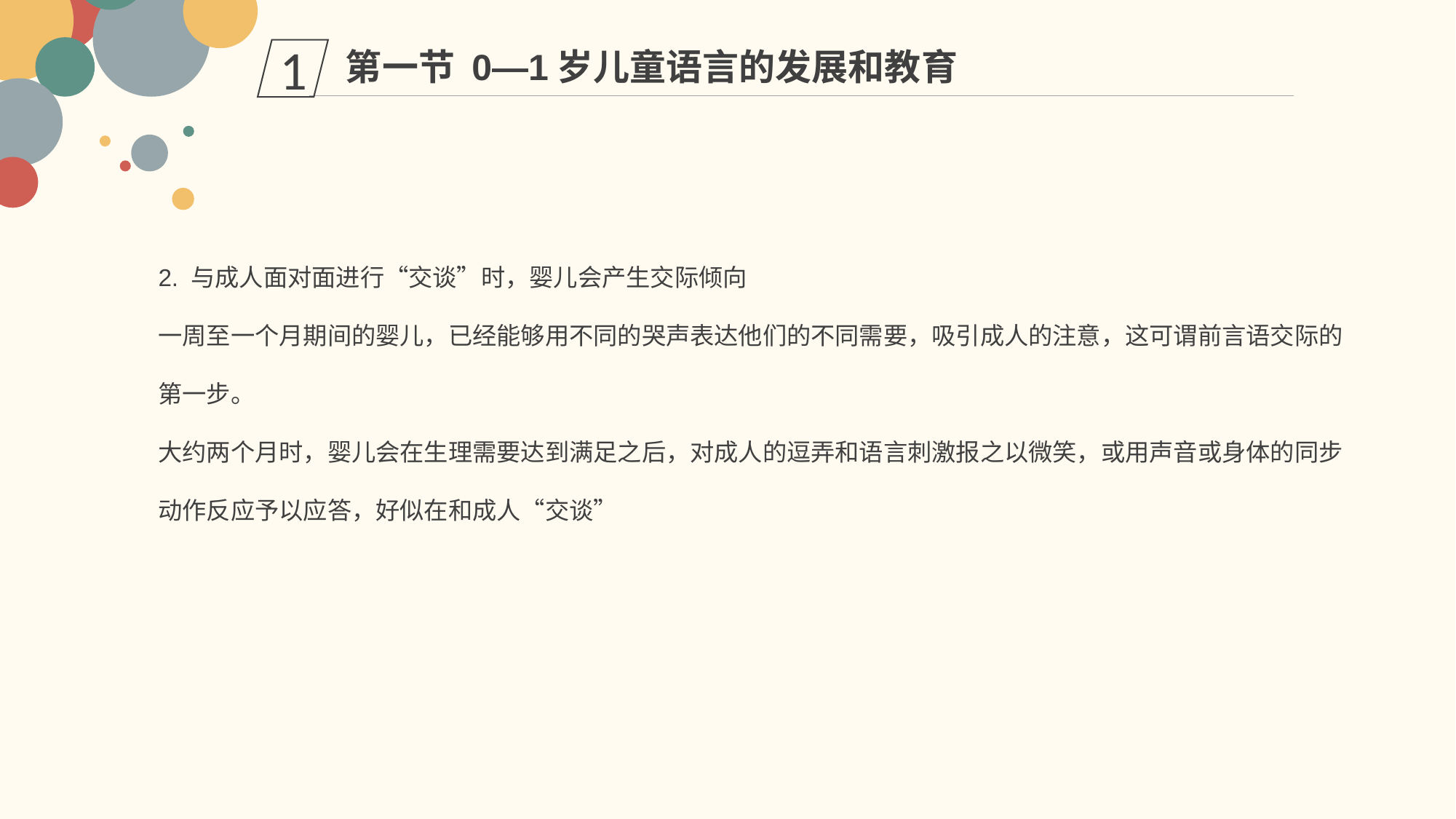

第一节 0—1岁儿童语言的发展和教育
1
2. 与成人面对面进行“交谈”时，婴儿会产生交际倾向
一周至一个月期间的婴儿，已经能够用不同的哭声表达他们的不同需要，吸引成人的注意，这可谓前言语交际的第一步。
大约两个月时，婴儿会在生理需要达到满足之后，对成人的逗弄和语言刺激报之以微笑，或用声音或身体的同步动作反应予以应答，好似在和成人“交谈”